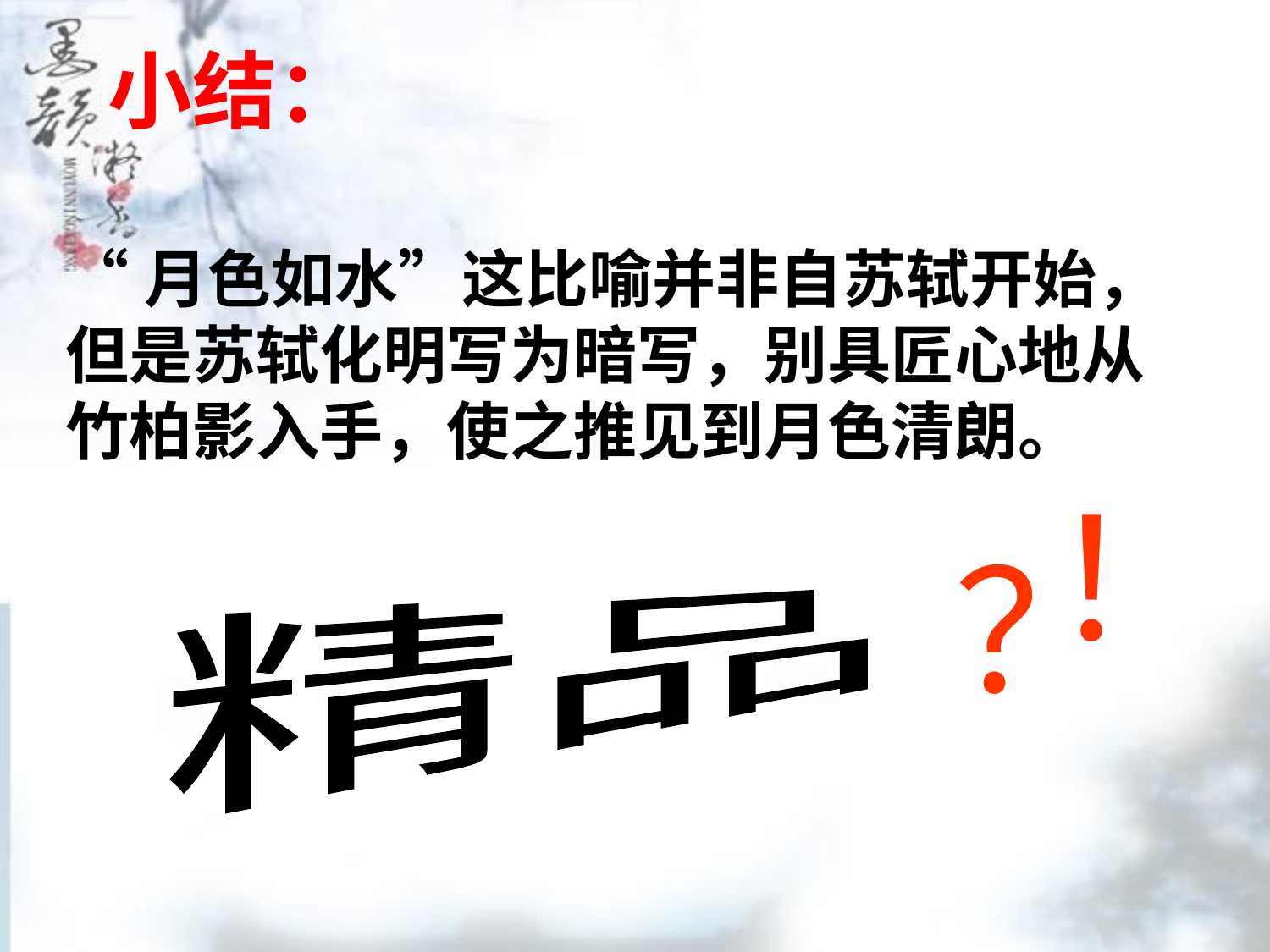

小结：
“月色如水”这比喻并非自苏轼开始，但是苏轼化明写为暗写，别具匠心地从竹柏影入手，使之推见到月色清朗。
！
？
精品